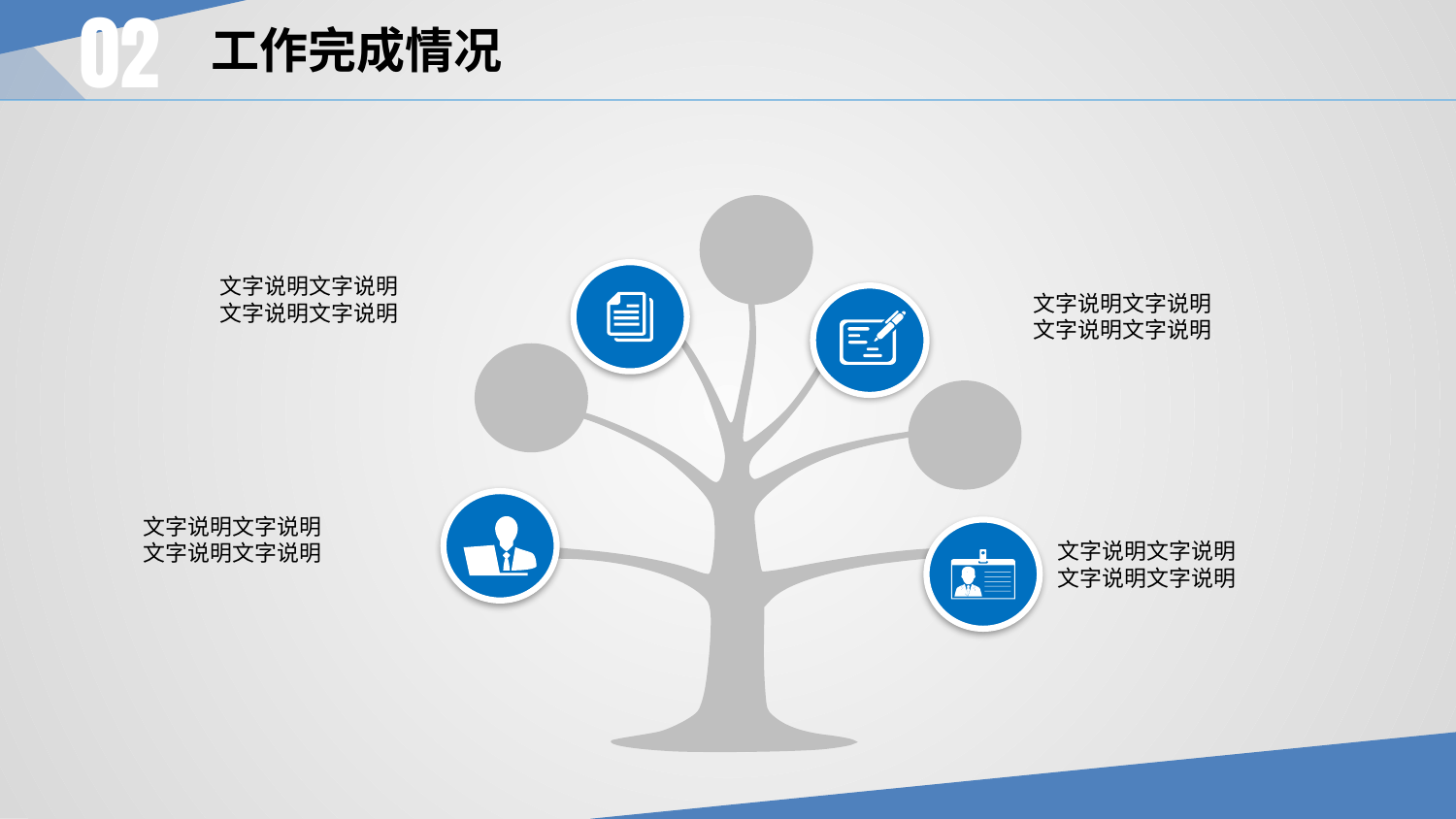

02
工作完成情况

文字说明文字说明
文字说明文字说明
文字说明文字说明
文字说明文字说明
文字说明文字说明
文字说明文字说明
文字说明文字说明
文字说明文字说明